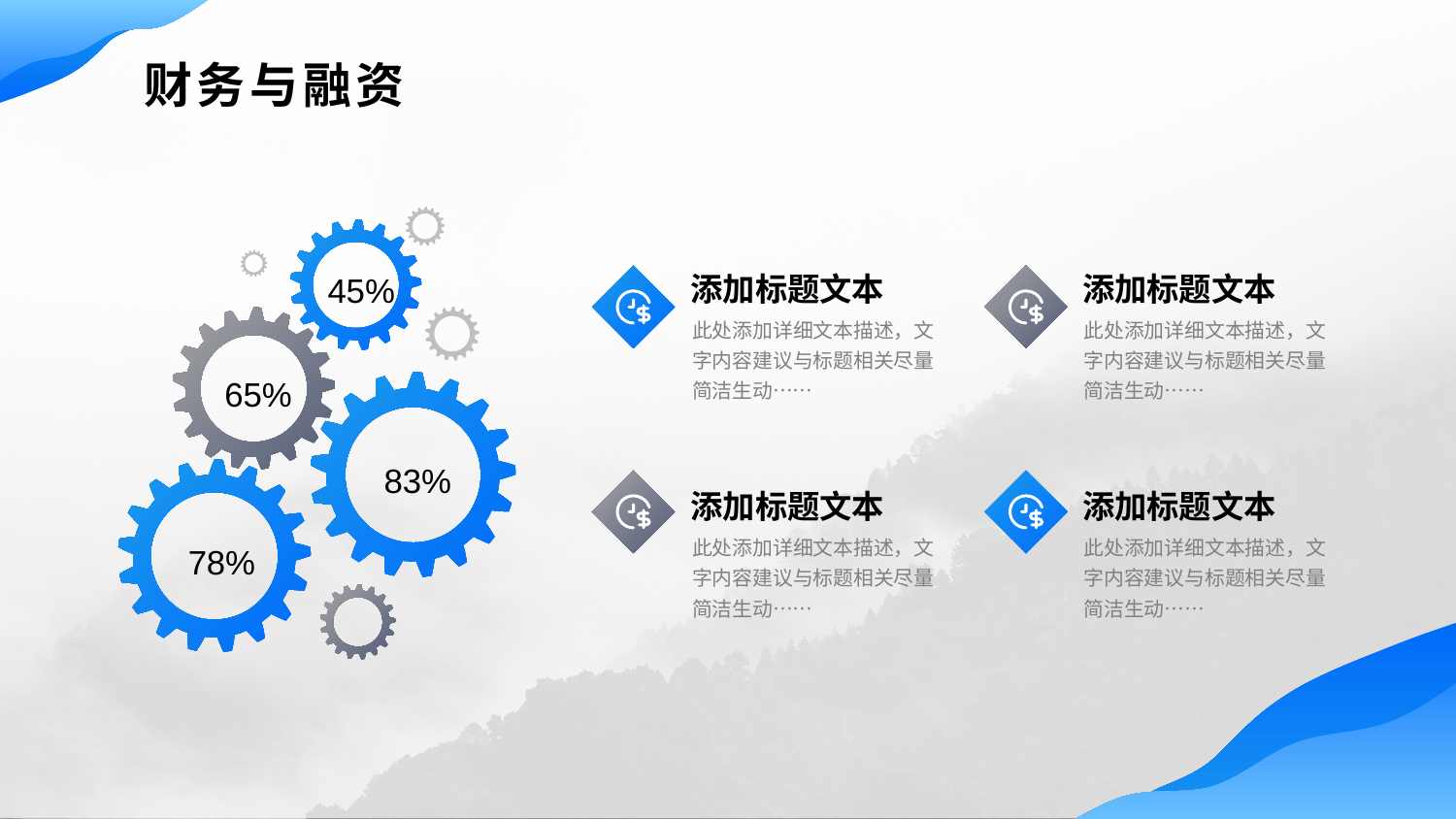

财务与融资

45%

65%

83%

78%

添加标题文本
此处添加详细文本描述，文字内容建议与标题相关尽量简洁生动……
添加标题文本
此处添加详细文本描述，文字内容建议与标题相关尽量简洁生动……

添加标题文本
此处添加详细文本描述，文字内容建议与标题相关尽量简洁生动……
添加标题文本
此处添加详细文本描述，文字内容建议与标题相关尽量简洁生动……